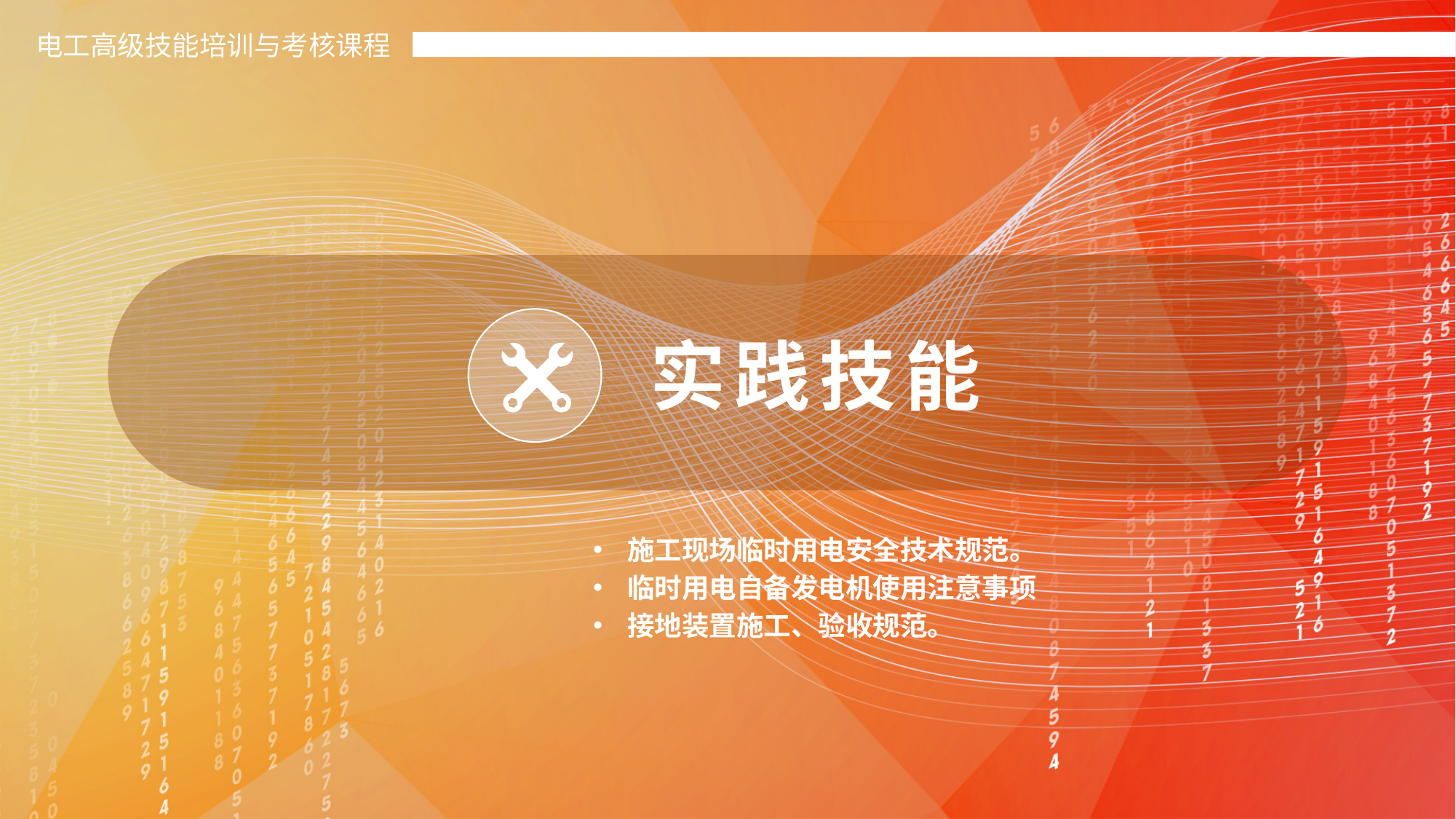

电工高级技能培训与考核课程

实践技能
施工现场临时用电安全技术规范。
临时用电自备发电机使用注意事项
接地装置施工、验收规范。